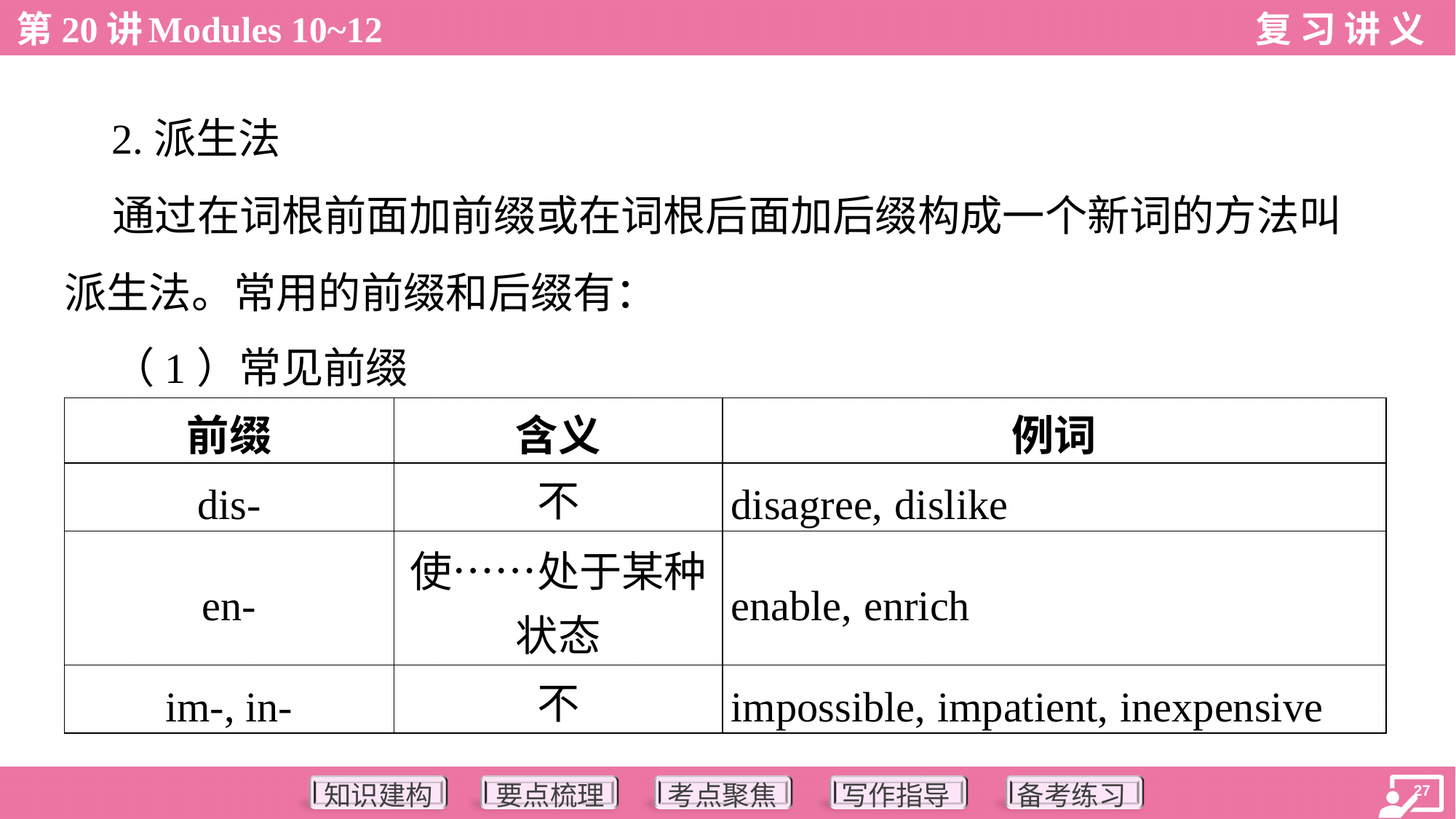

2.派生法
    通过在词根前面加前缀或在词根后面加后缀构成一个新词的方法叫
派生法。常用的前缀和后缀有：
    （1）常见前缀
| 前缀 | 含义 | 例词 |
| --- | --- | --- |
| dis- | 不 | disagree, dislike |
| en- | 使……处于某种 状态 | enable, enrich |
| im-, in- | 不 | impossible, impatient, inexpensive |